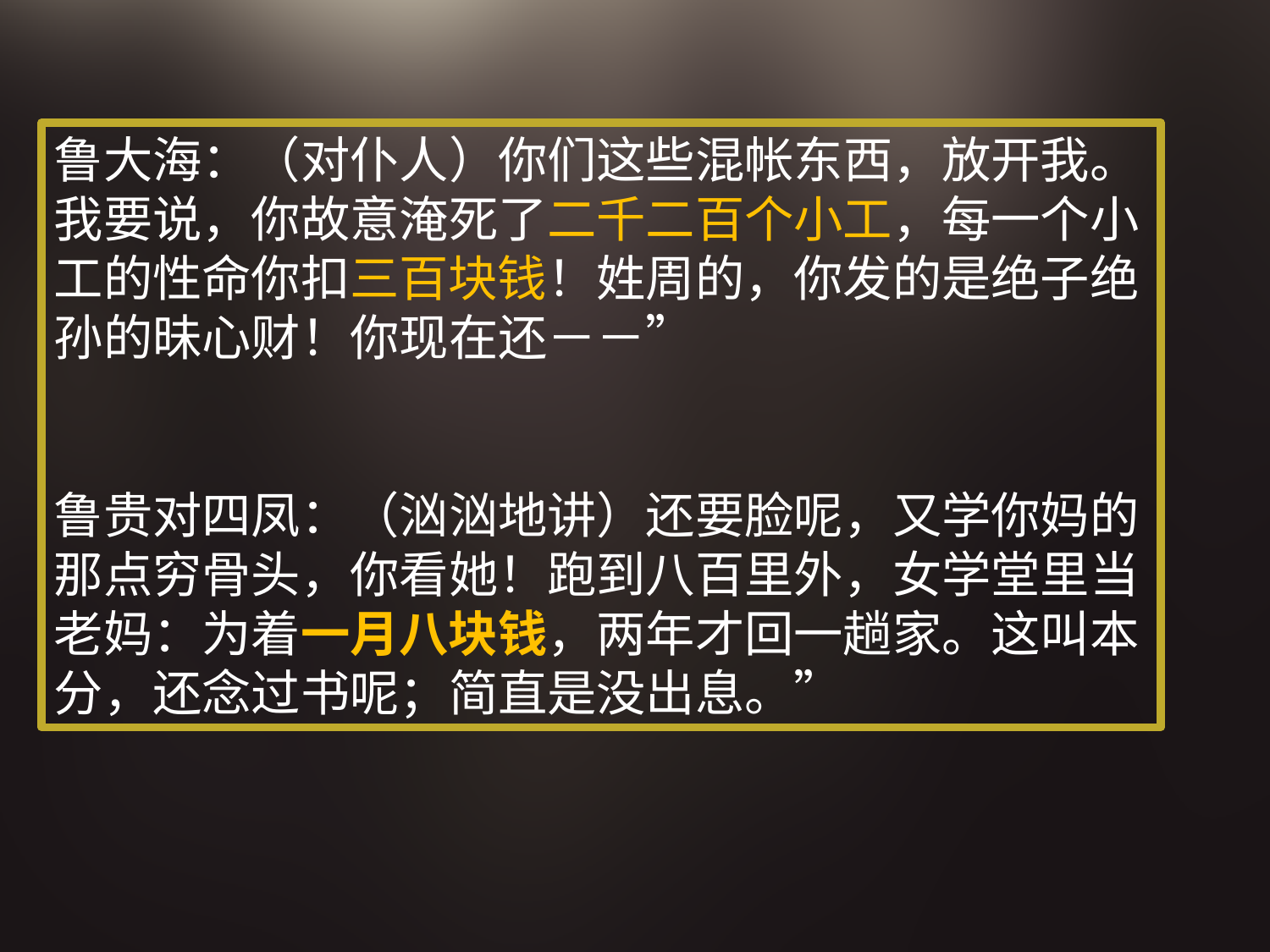

鲁大海：（对仆人）你们这些混帐东西，放开我。我要说，你故意淹死了二千二百个小工，每一个小工的性命你扣三百块钱！姓周的，你发的是绝子绝孙的昧心财！你现在还－－”

鲁贵对四凤：（汹汹地讲）还要脸呢，又学你妈的那点穷骨头，你看她！跑到八百里外，女学堂里当老妈：为着一月八块钱，两年才回一趟家。这叫本分，还念过书呢；简直是没出息。”